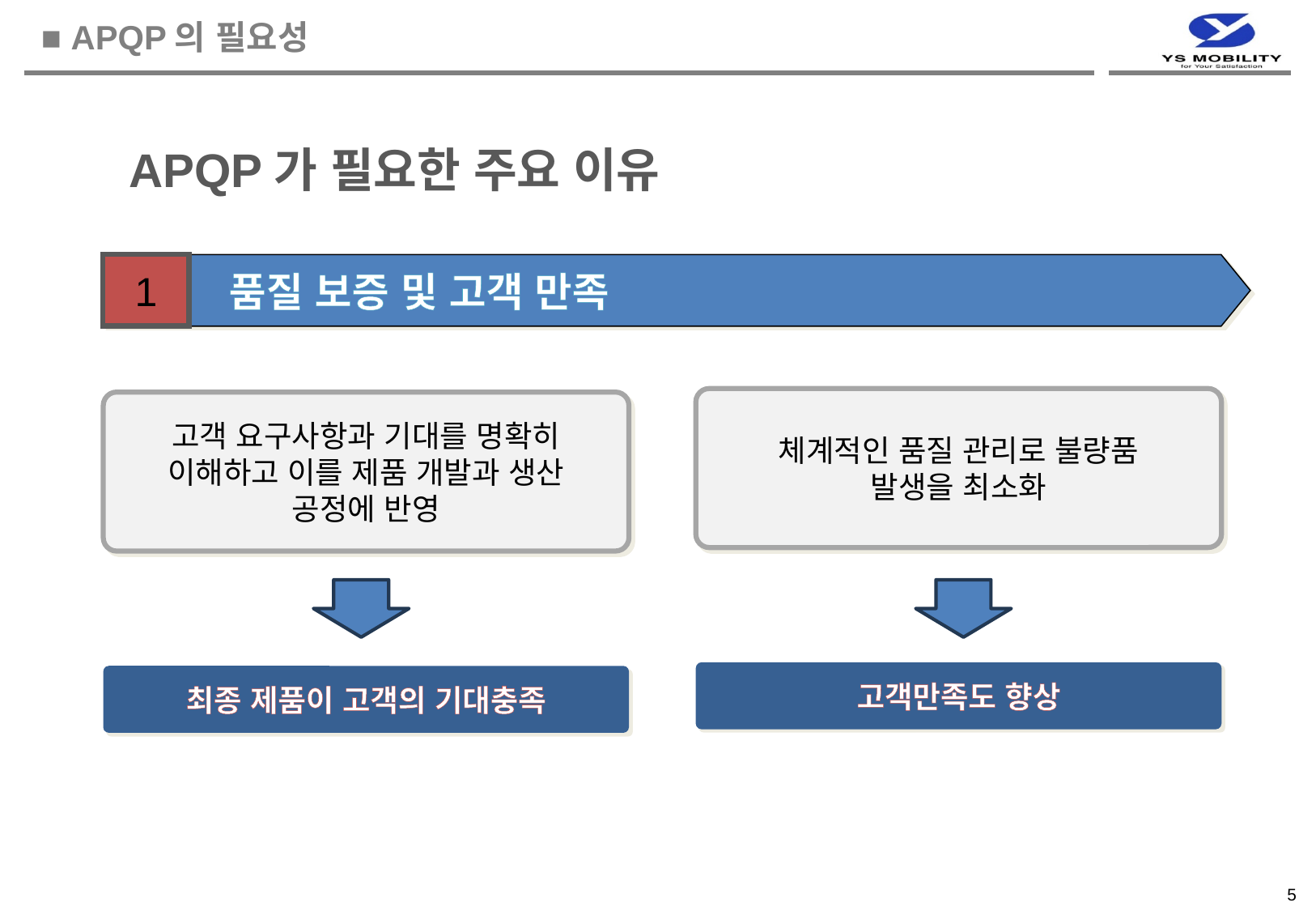

■ APQP의 필요성
APQP가 필요한 주요 이유
1
      품질 보증 및 고객 만족
체계적인 품질 관리로 불량품
발생을 최소화
고객 요구사항과 기대를 명확히
이해하고 이를 제품 개발과 생산
공정에 반영

고객만족도 향상
최종 제품이 고객의 기대충족